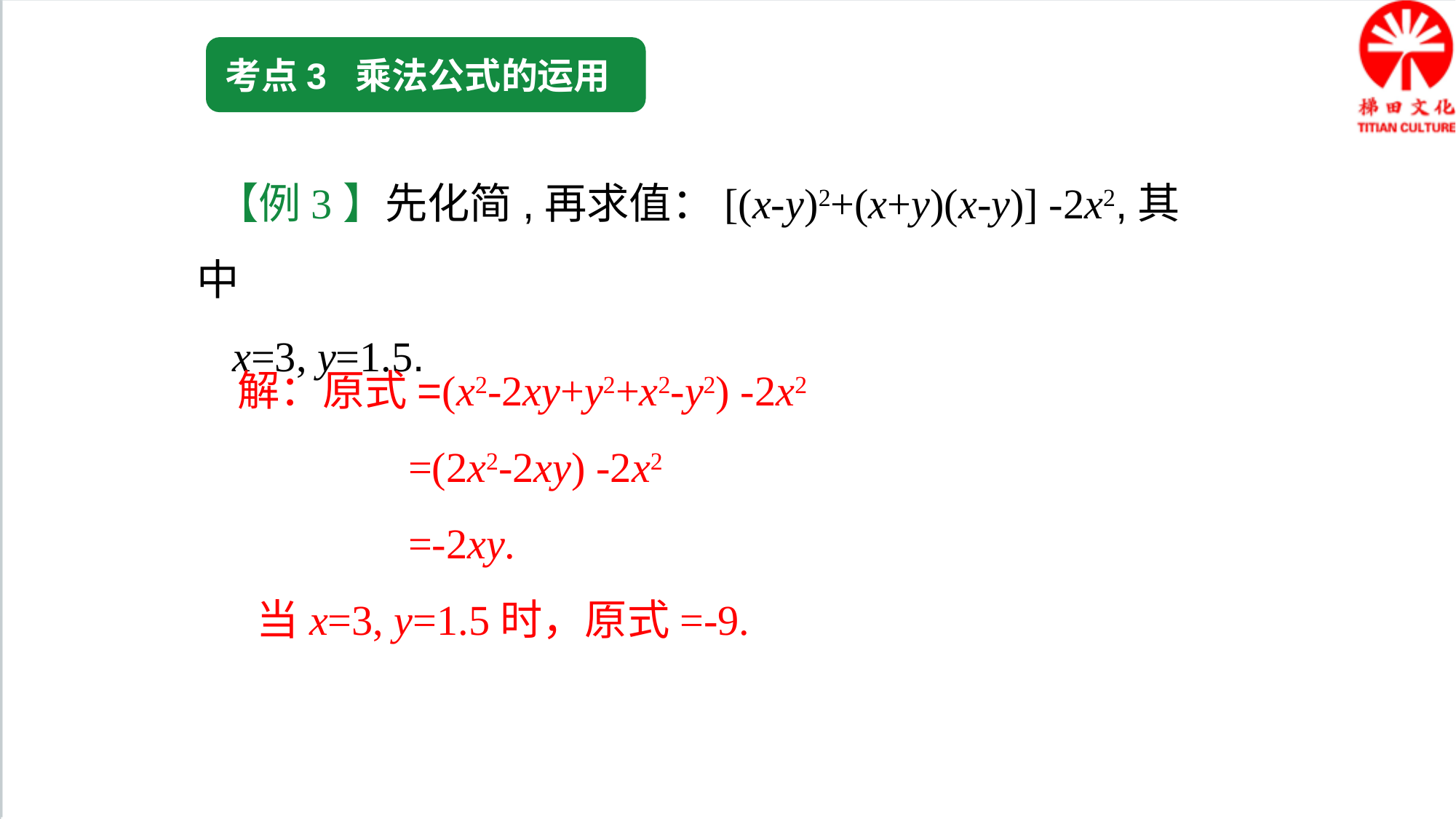

考点3  乘法公式的运用
 【例3】先化简,再求值：[(x-y)2+(x+y)(x-y)] -2x2,其中
   x=3, y=1.5.
 解：原式=(x2-2xy+y2+x2-y2) -2x2
                  =(2x2-2xy) -2x2
                  =-2xy.
   当x=3, y=1.5时，原式=-9.